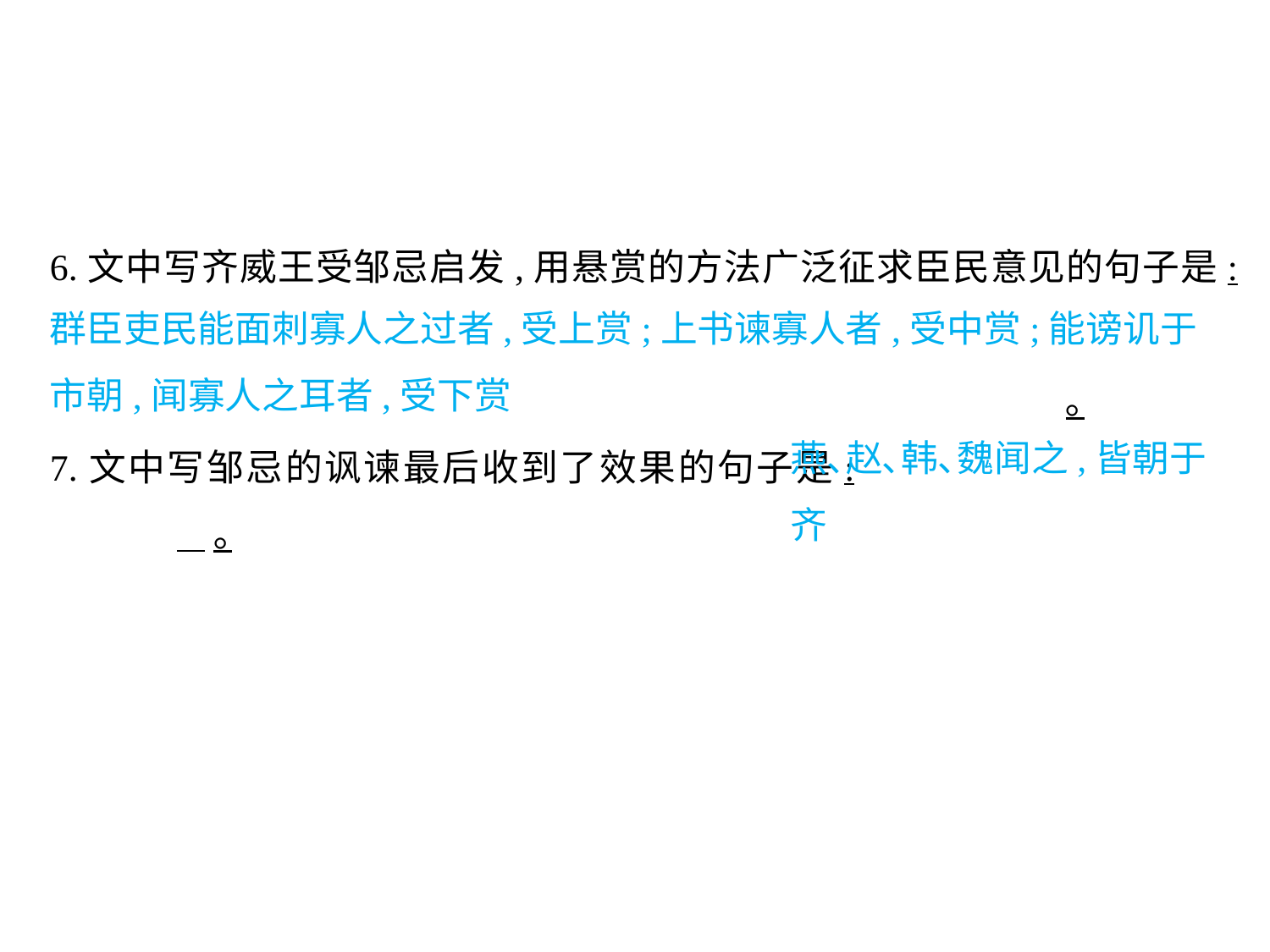

6.文中写齐威王受邹忌启发,用悬赏的方法广泛征求臣民意见的句子是:																	｡
7.文中写邹忌的讽谏最后收到了效果的句子是:					   ｡
群臣吏民能面刺寡人之过者,受上赏;上书谏寡人者,受中赏;能谤讥于市朝,闻寡人之耳者,受下赏
燕､赵､韩､魏闻之,皆朝于齐